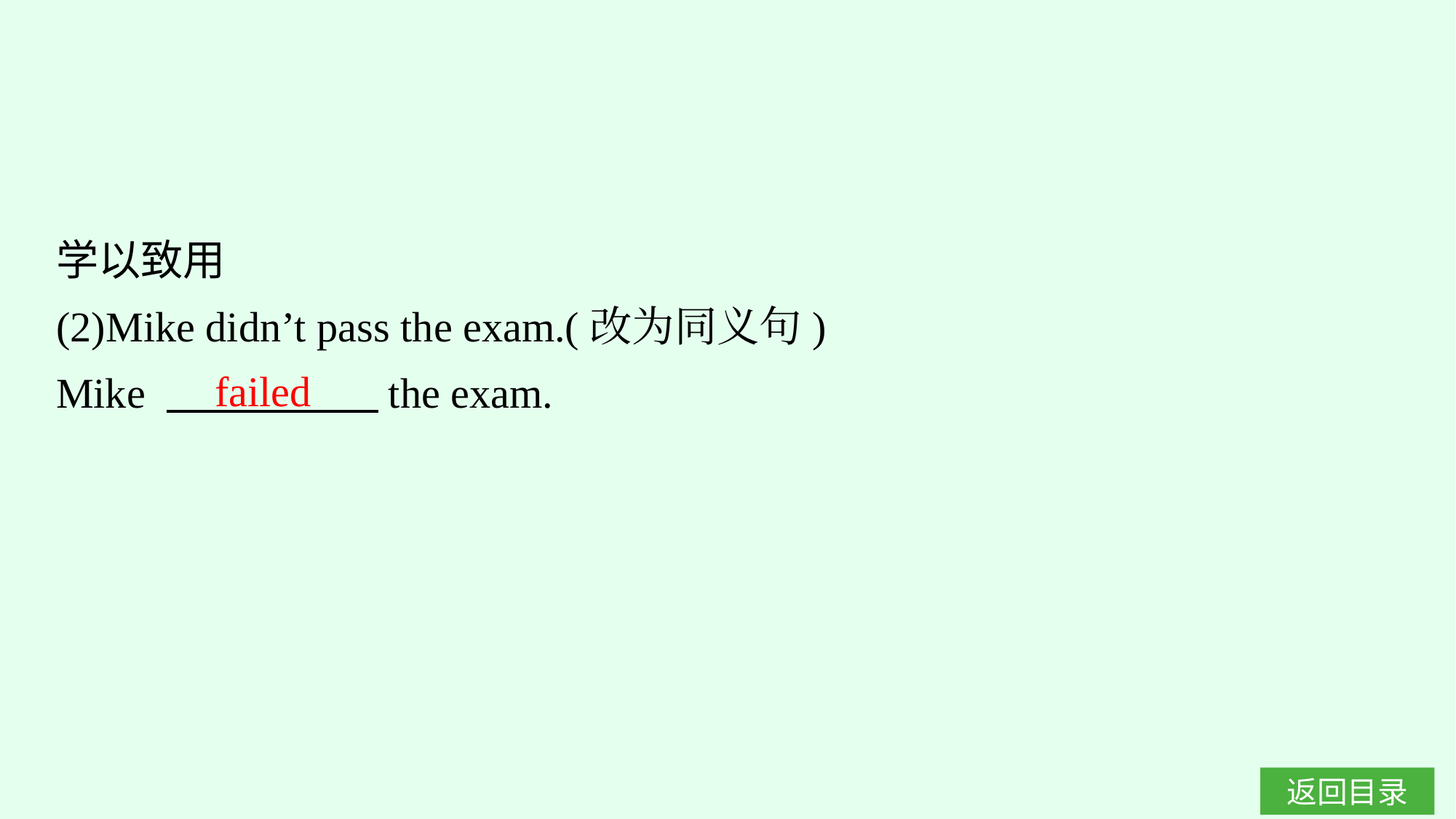

学以致用
(2)Mike didn’t pass the exam.(改为同义句)
Mike 　　　　　the exam.
failed